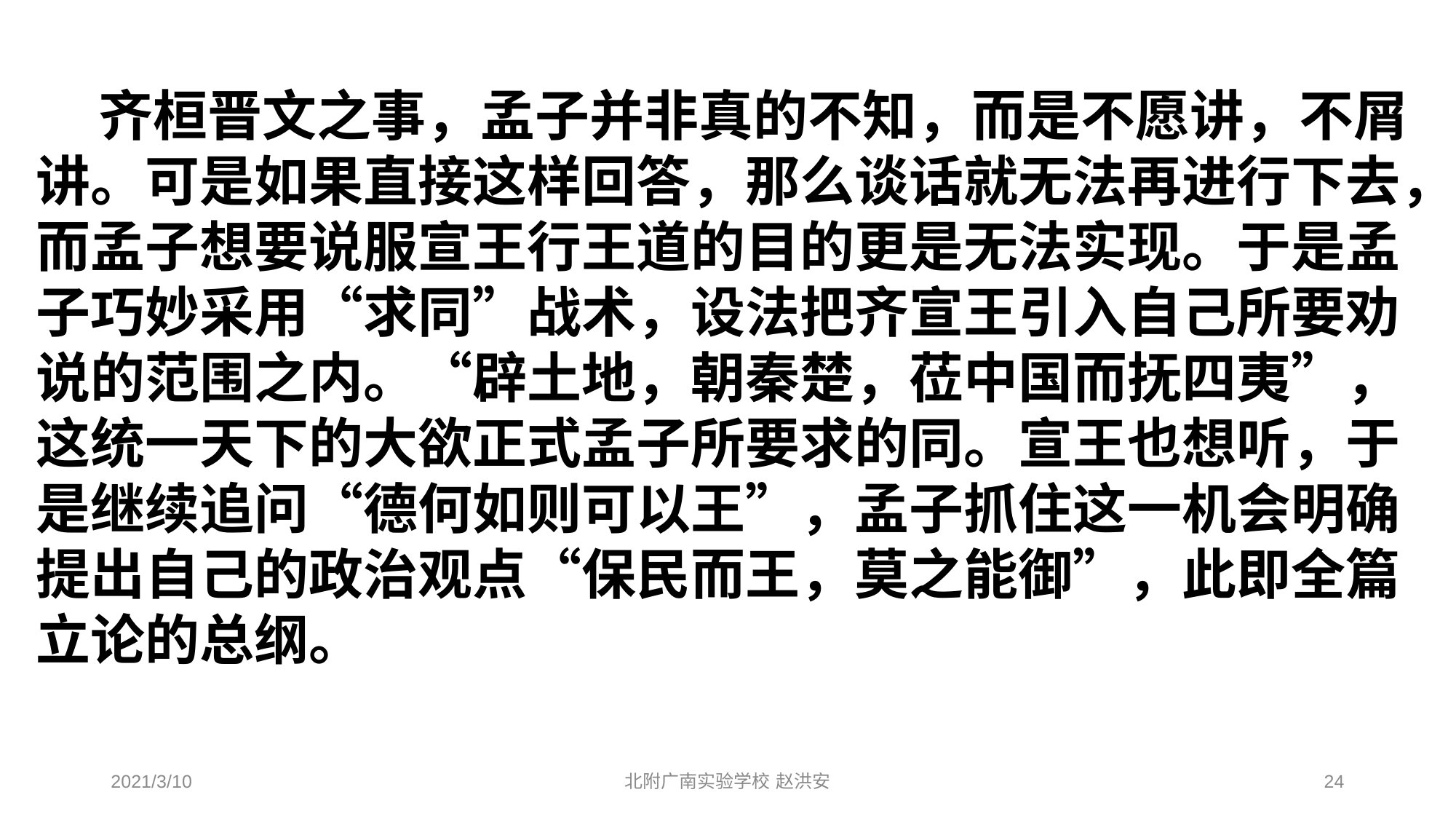

齐桓晋文之事，孟子并非真的不知，而是不愿讲，不屑讲。可是如果直接这样回答，那么谈话就无法再进行下去，而孟子想要说服宣王行王道的目的更是无法实现。于是孟子巧妙采用“求同”战术，设法把齐宣王引入自己所要劝说的范围之内。“辟土地，朝秦楚，莅中国而抚四夷”，这统一天下的大欲正式孟子所要求的同。宣王也想听，于是继续追问“德何如则可以王”，孟子抓住这一机会明确提出自己的政治观点“保民而王，莫之能御”，此即全篇立论的总纲。
2021/3/10
北附广南实验学校 赵洪安
24